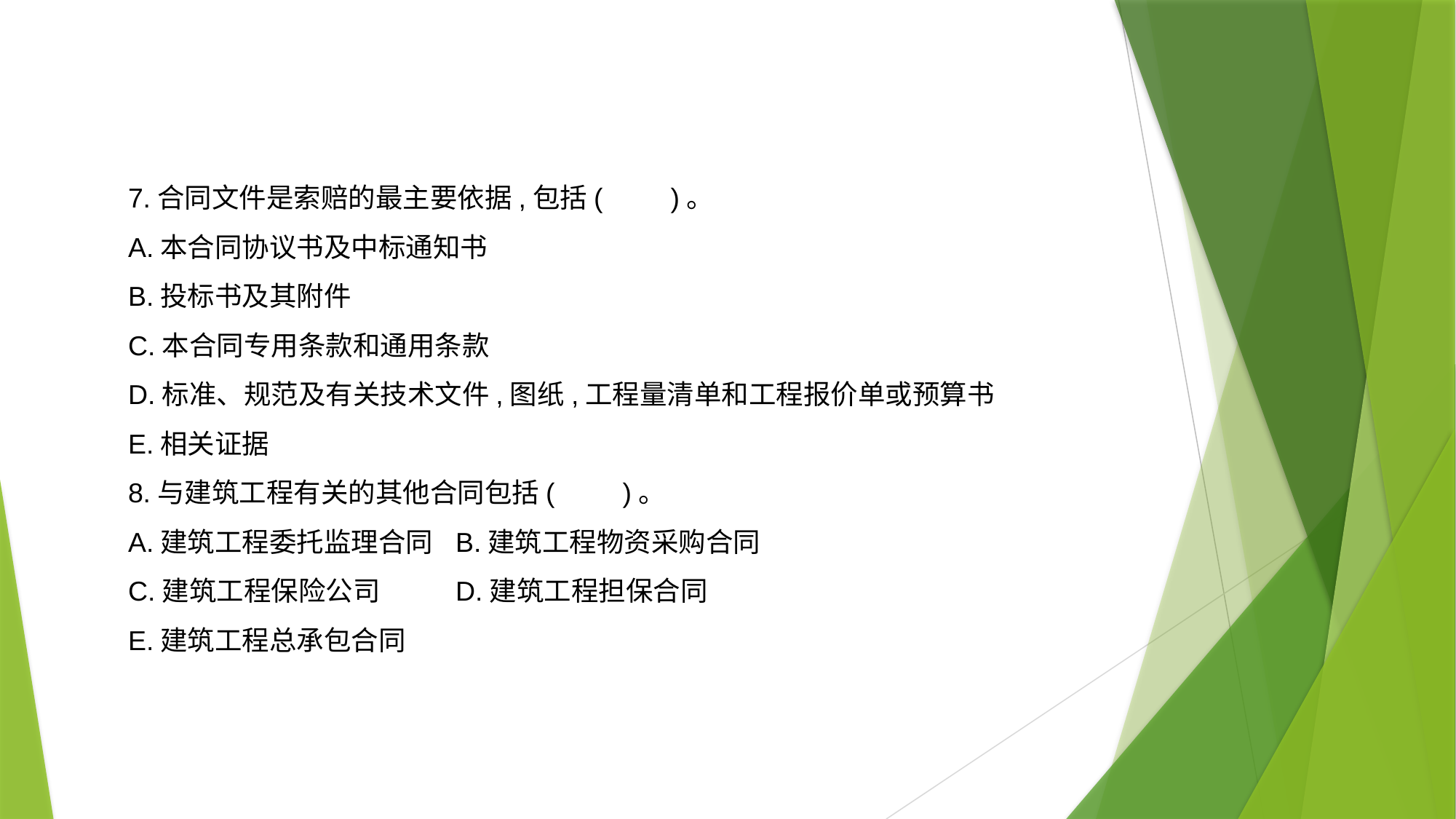

7.合同文件是索赔的最主要依据,包括(　　)。
A.本合同协议书及中标通知书
B.投标书及其附件
C.本合同专用条款和通用条款
D.标准、规范及有关技术文件,图纸,工程量清单和工程报价单或预算书
E.相关证据
8.与建筑工程有关的其他合同包括(　　)。
A.建筑工程委托监理合同	B.建筑工程物资采购合同
C.建筑工程保险公司	D.建筑工程担保合同
E.建筑工程总承包合同